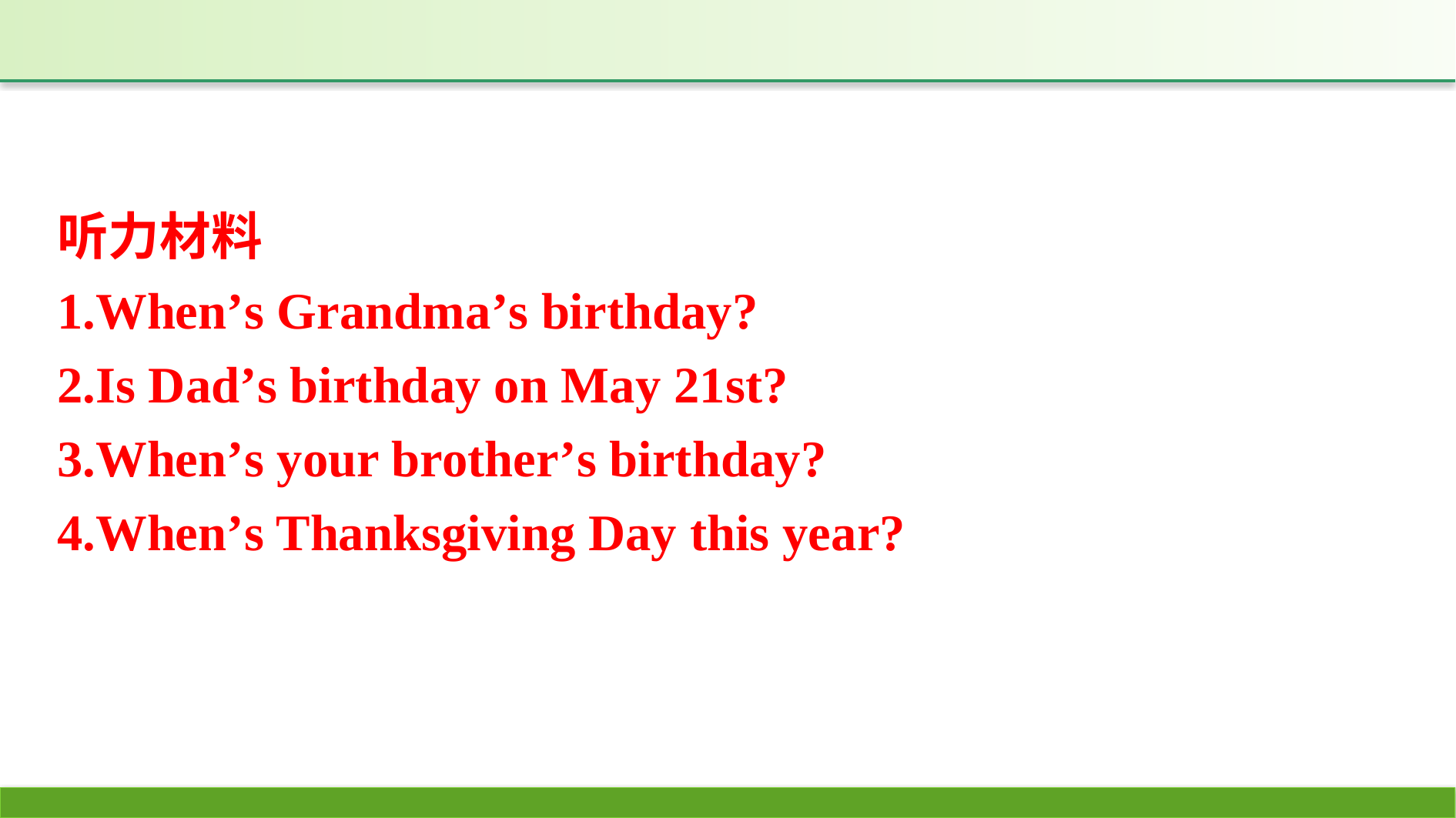

听力材料
1.When’s Grandma’s birthday?
2.Is Dad’s birthday on May 21st?
3.When’s your brother’s birthday?
4.When’s Thanksgiving Day this year?